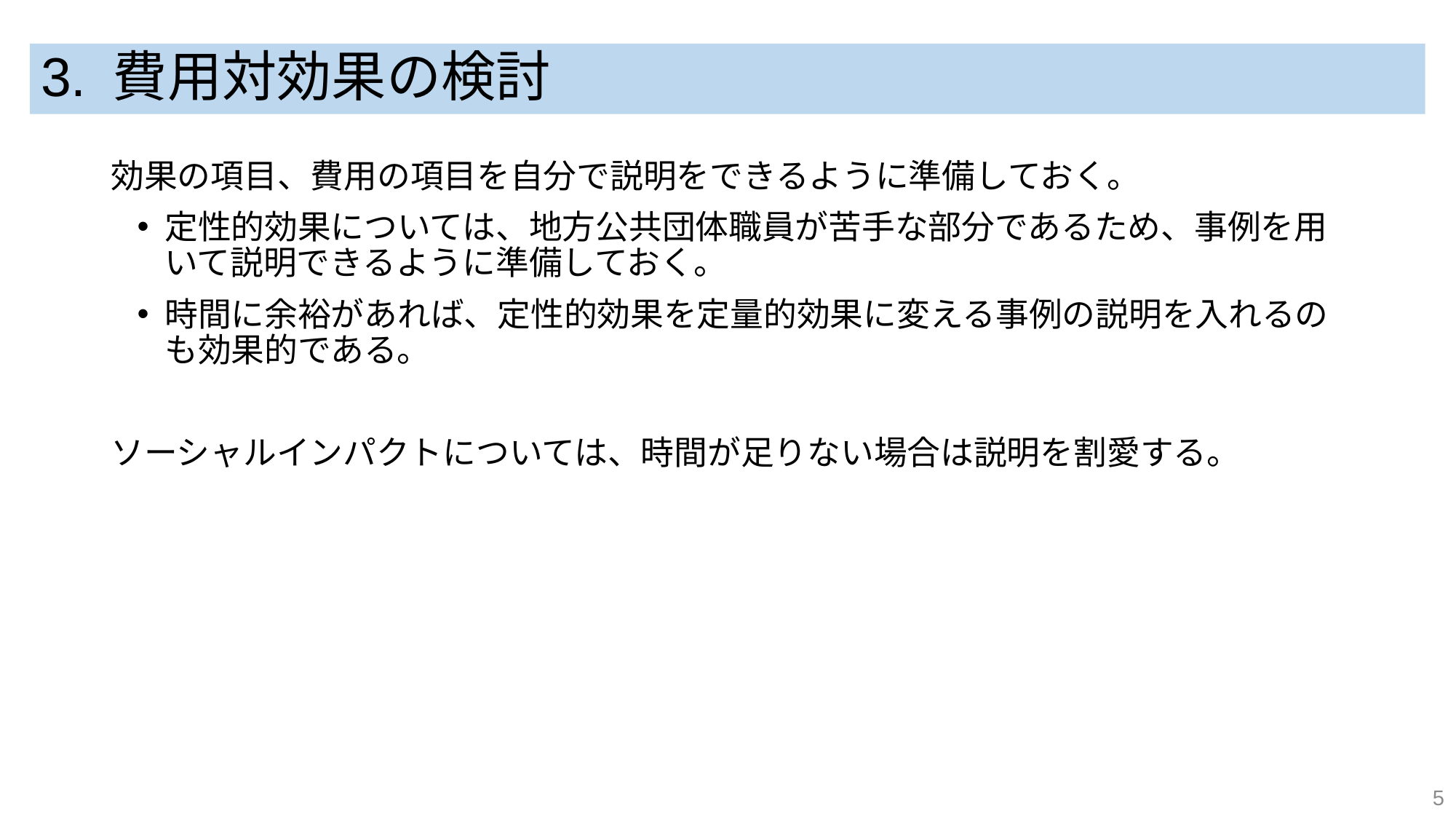

# 3. 費用対効果の検討
効果の項目、費用の項目を自分で説明をできるように準備しておく。
定性的効果については、地方公共団体職員が苦手な部分であるため、事例を用いて説明できるように準備しておく。
時間に余裕があれば、定性的効果を定量的効果に変える事例の説明を入れるのも効果的である。

ソーシャルインパクトについては、時間が足りない場合は説明を割愛する。
5